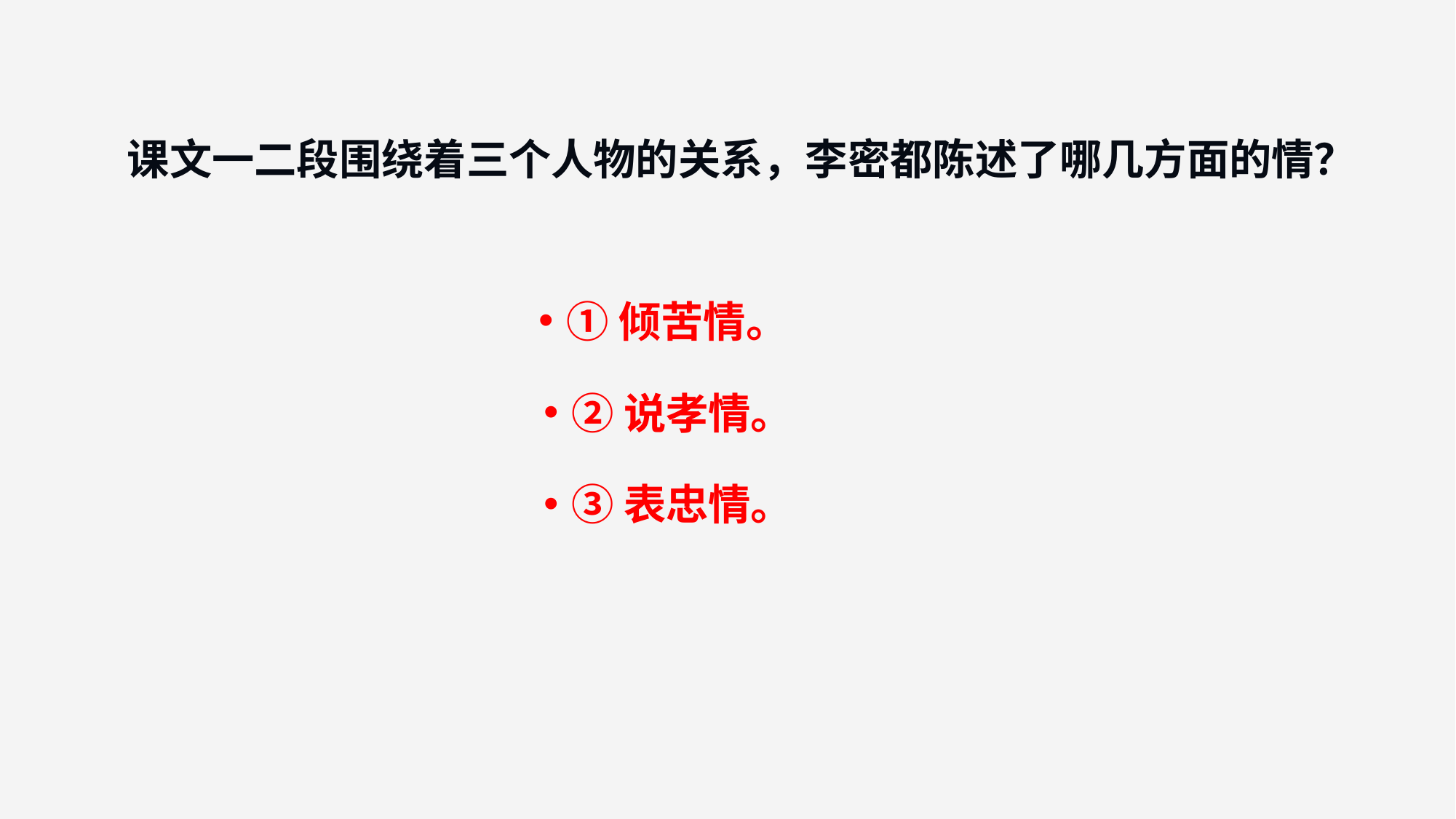

课文一二段围绕着三个人物的关系，李密都陈述了哪几方面的情？
①倾苦情。
②说孝情。
③表忠情。